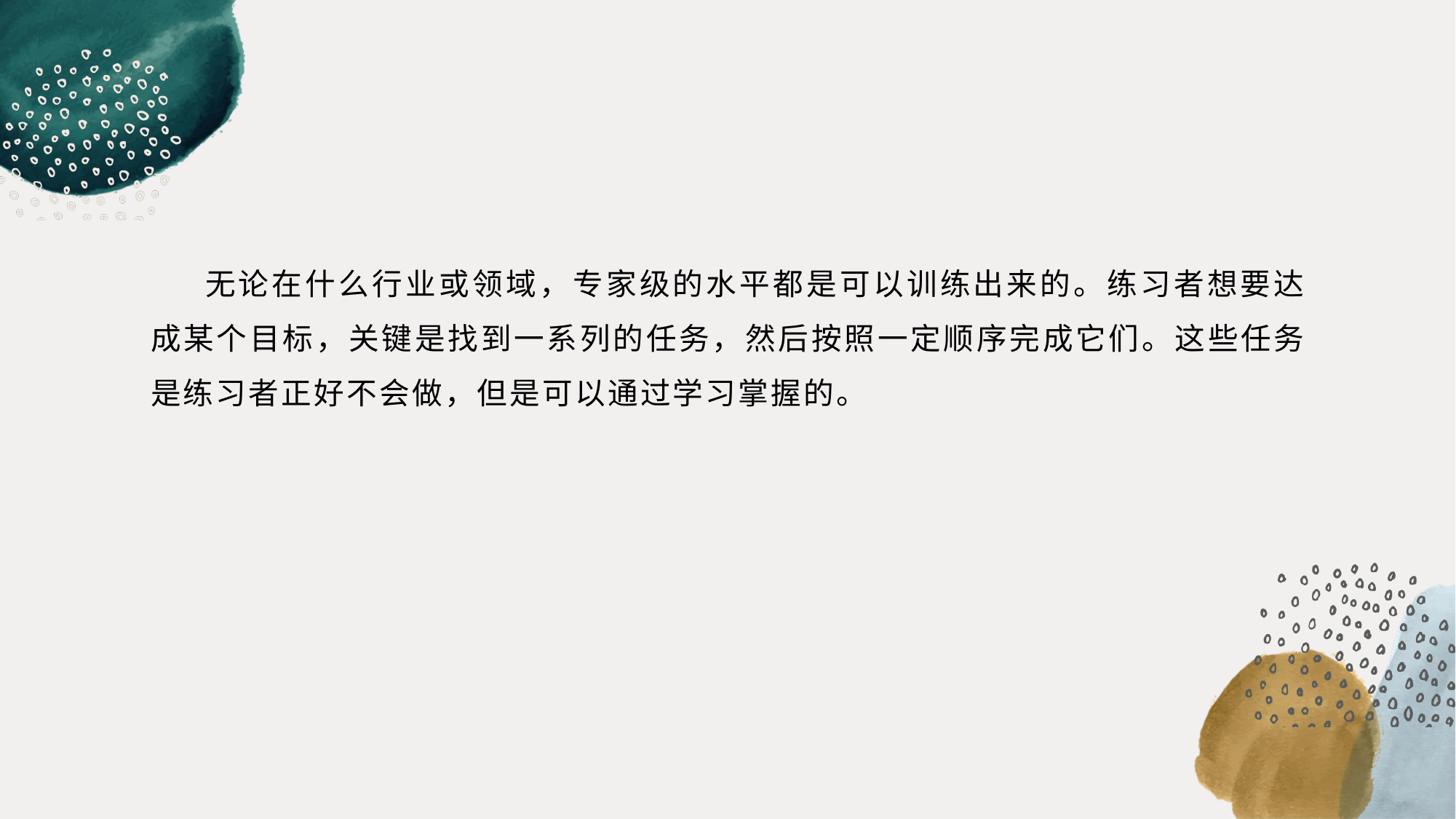

无论在什么行业或领域，专家级的水平都是可以训练出来的。练习者想要达成某个目标，关键是找到一系列的任务，然后按照一定顺序完成它们。这些任务是练习者正好不会做，但是可以通过学习掌握的。